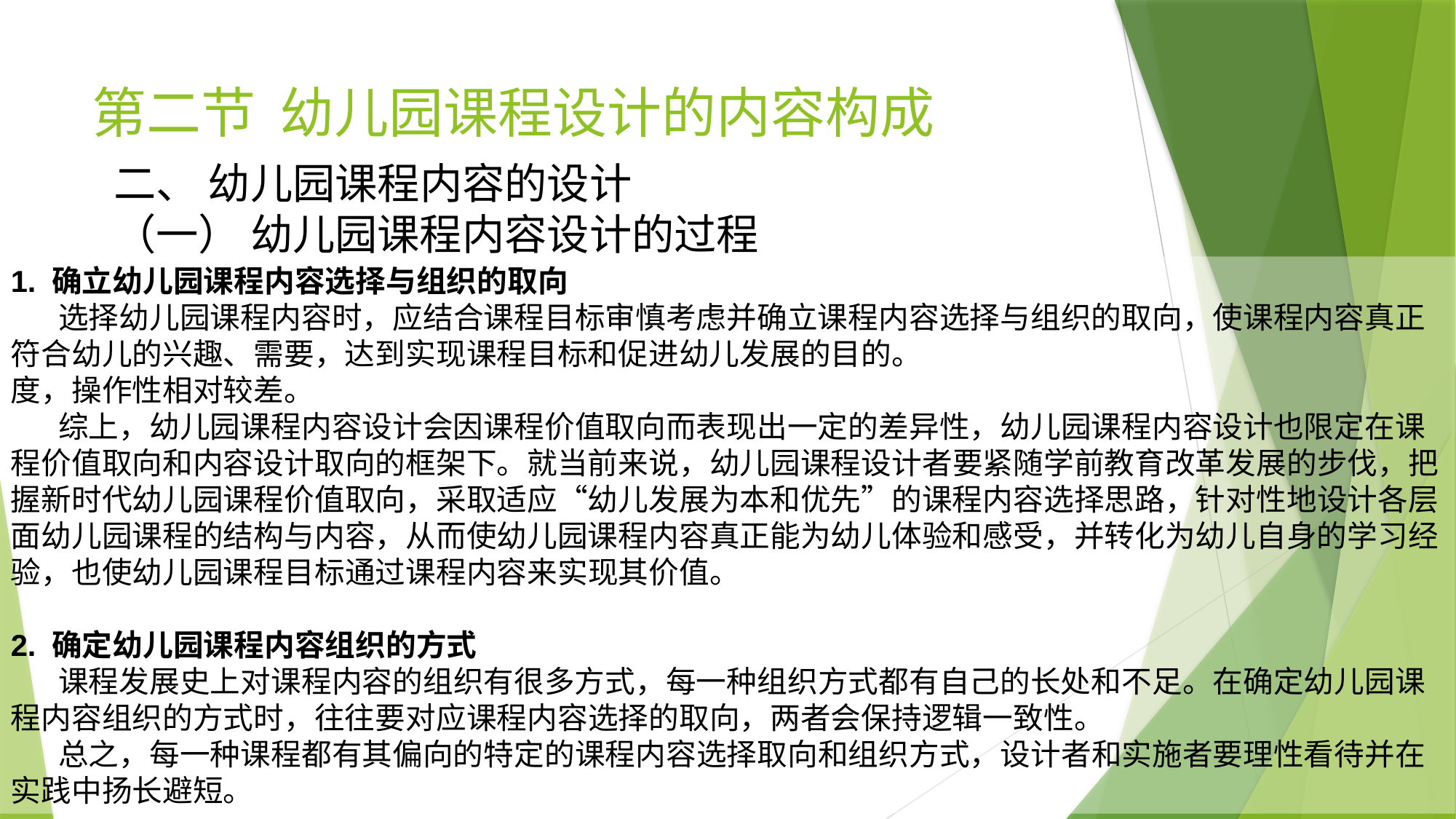

# 第二节  幼儿园课程设计的内容构成
二、 幼儿园课程内容的设计
（一） 幼儿园课程内容设计的过程
1. 确立幼儿园课程内容选择与组织的取向
      选择幼儿园课程内容时，应结合课程目标审慎考虑并确立课程内容选择与组织的取向，使课程内容真正符合幼儿的兴趣、需要，达到实现课程目标和促进幼儿发展的目的。
度，操作性相对较差。
      综上，幼儿园课程内容设计会因课程价值取向而表现出一定的差异性，幼儿园课程内容设计也限定在课程价值取向和内容设计取向的框架下。就当前来说，幼儿园课程设计者要紧随学前教育改革发展的步伐，把握新时代幼儿园课程价值取向，采取适应“幼儿发展为本和优先”的课程内容选择思路，针对性地设计各层面幼儿园课程的结构与内容，从而使幼儿园课程内容真正能为幼儿体验和感受，并转化为幼儿自身的学习经验，也使幼儿园课程目标通过课程内容来实现其价值。

2. 确定幼儿园课程内容组织的方式
      课程发展史上对课程内容的组织有很多方式，每一种组织方式都有自己的长处和不足。在确定幼儿园课程内容组织的方式时，往往要对应课程内容选择的取向，两者会保持逻辑一致性。
      总之，每一种课程都有其偏向的特定的课程内容选择取向和组织方式，设计者和实施者要理性看待并在实践中扬长避短。